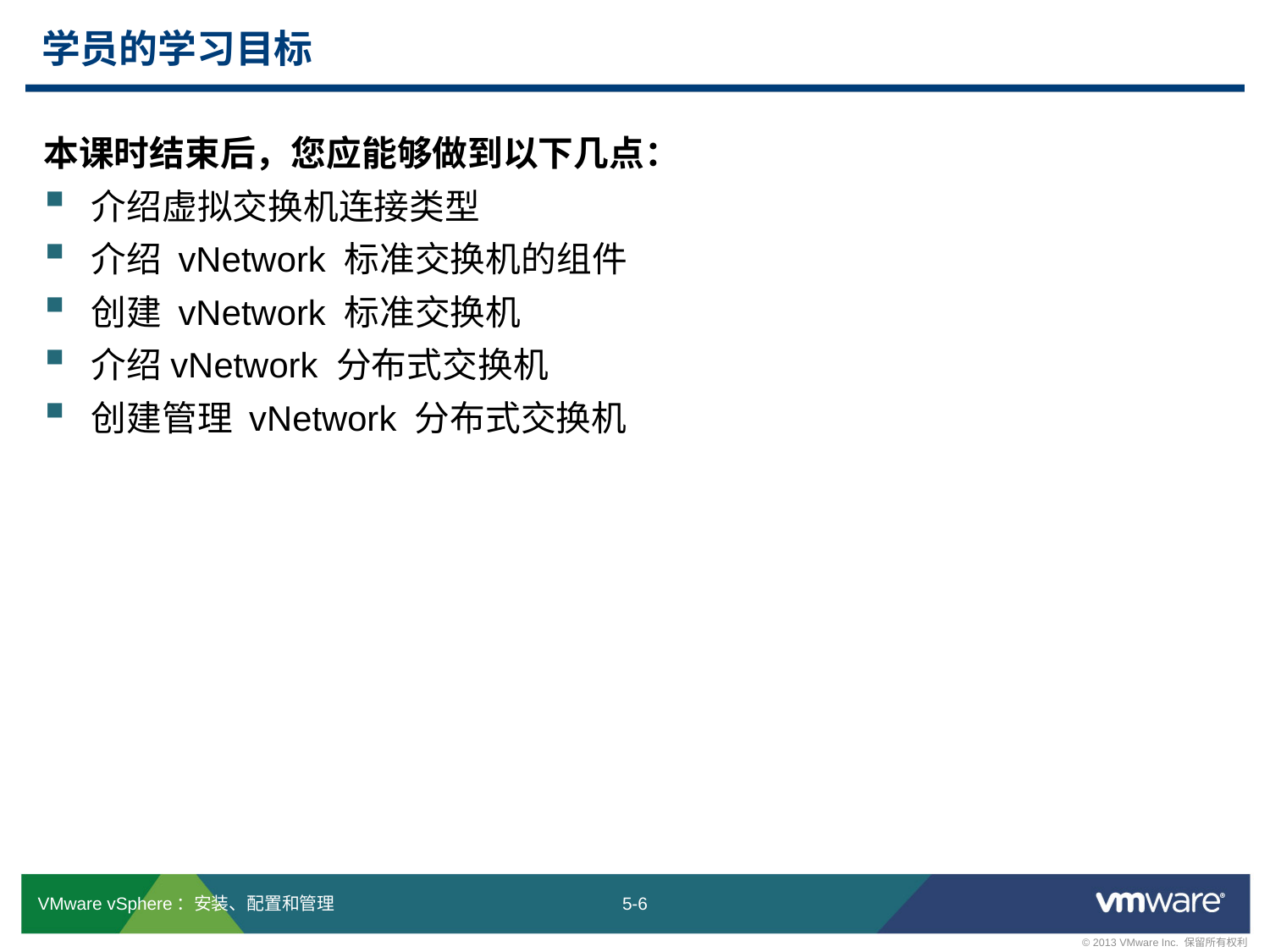

# 学员的学习目标
本课时结束后，您应能够做到以下几点：
介绍虚拟交换机连接类型
介绍 vNetwork 标准交换机的组件
创建 vNetwork 标准交换机
介绍vNetwork 分布式交换机
创建管理 vNetwork 分布式交换机